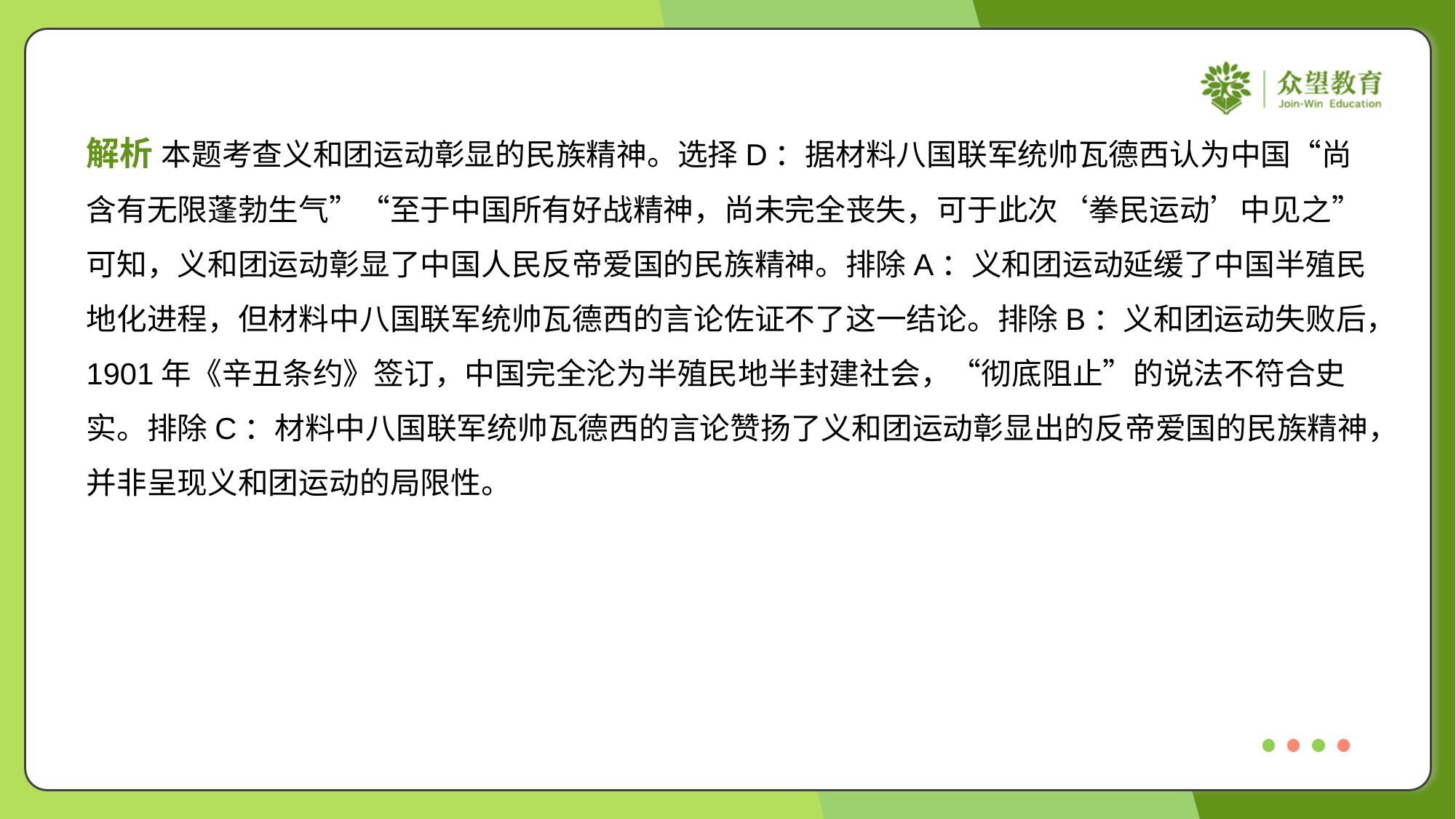

解析 本题考查义和团运动彰显的民族精神。选择D：据材料八国联军统帅瓦德西认为中国“尚
含有无限蓬勃生气”“至于中国所有好战精神，尚未完全丧失，可于此次‘拳民运动’中见之”
可知，义和团运动彰显了中国人民反帝爱国的民族精神。排除A：义和团运动延缓了中国半殖民
地化进程，但材料中八国联军统帅瓦德西的言论佐证不了这一结论。排除B：义和团运动失败后，
1901年《辛丑条约》签订，中国完全沦为半殖民地半封建社会，“彻底阻止”的说法不符合史
实。排除C：材料中八国联军统帅瓦德西的言论赞扬了义和团运动彰显出的反帝爱国的民族精神，
并非呈现义和团运动的局限性。